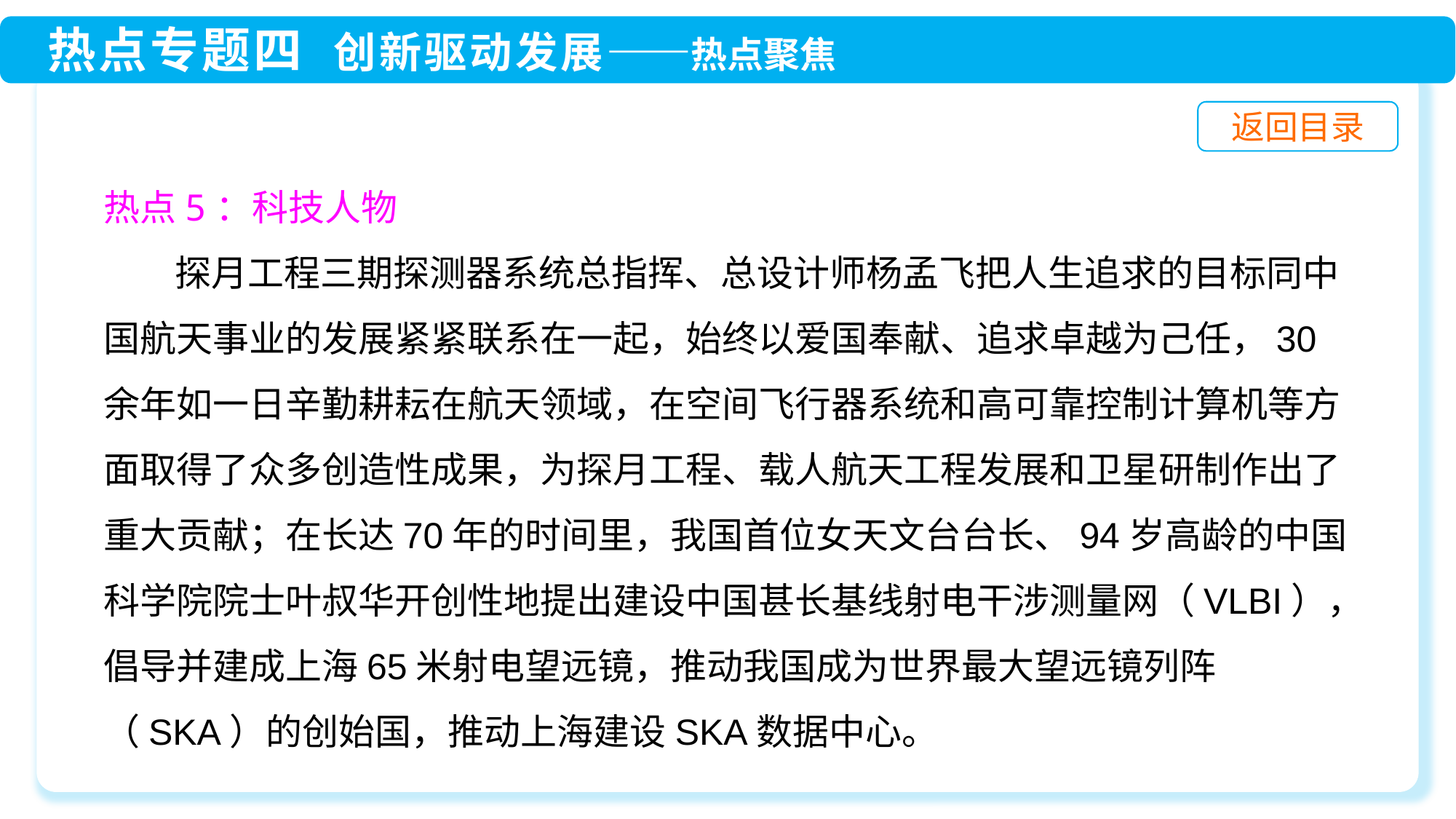

热点5：科技人物
 探月工程三期探测器系统总指挥、总设计师杨孟飞把人生追求的目标同中国航天事业的发展紧紧联系在一起，始终以爱国奉献、追求卓越为己任，30余年如一日辛勤耕耘在航天领域，在空间飞行器系统和高可靠控制计算机等方面取得了众多创造性成果，为探月工程、载人航天工程发展和卫星研制作出了重大贡献；在长达70年的时间里，我国首位女天文台台长、94岁高龄的中国科学院院士叶叔华开创性地提出建设中国甚长基线射电干涉测量网（VLBI），倡导并建成上海65米射电望远镜，推动我国成为世界最大望远镜列阵（SKA）的创始国，推动上海建设SKA数据中心。